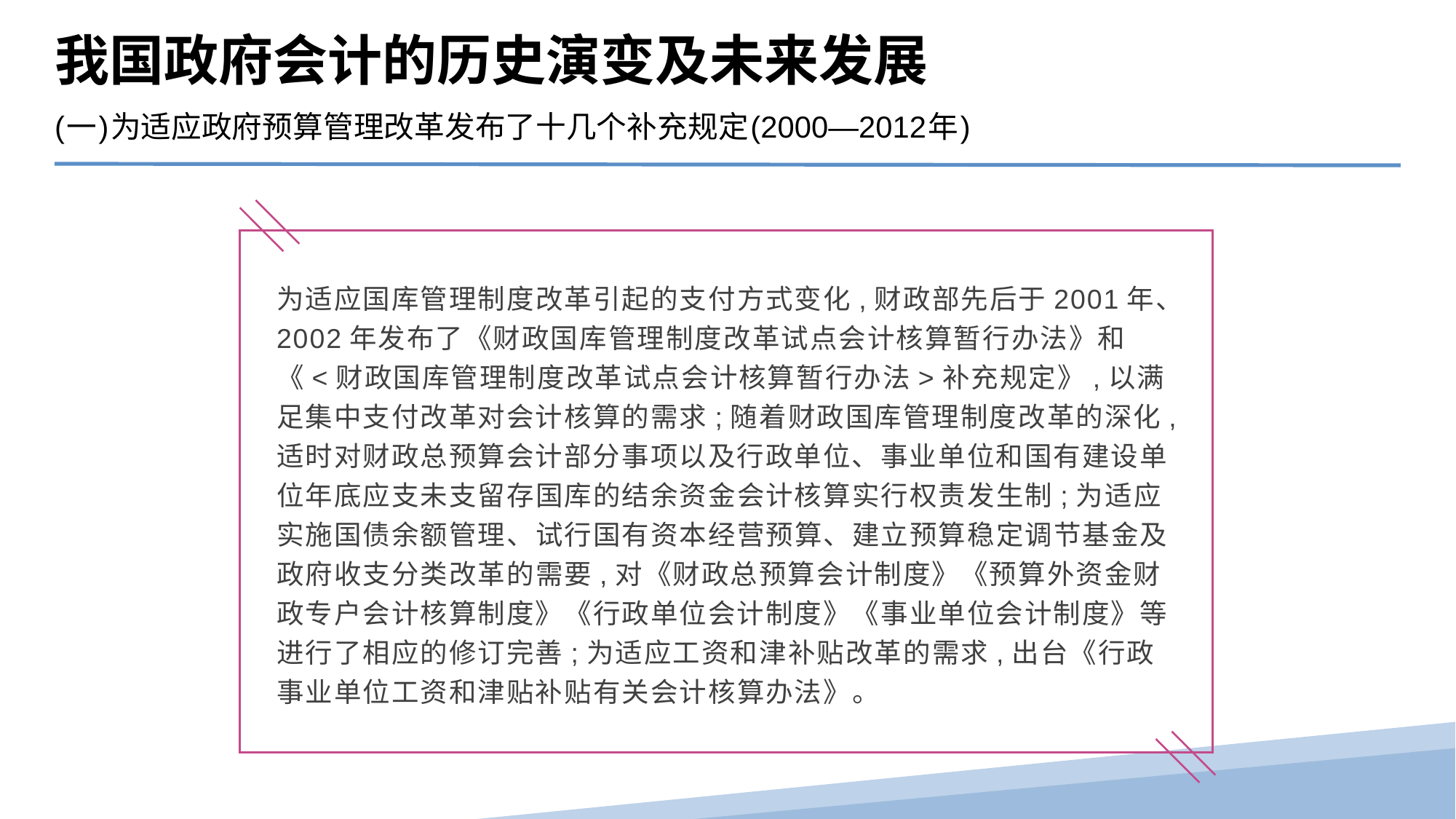

我国政府会计的历史演变及未来发展

(一)为适应政府预算管理改革发布了十几个补充规定(2000—2012年)

为适应国库管理制度改革引起的支付方式变化,财政部先后于2001年、2002年发布了《财政国库管理制度改革试点会计核算暂行办法》和《<财政国库管理制度改革试点会计核算暂行办法>补充规定》,以满足集中支付改革对会计核算的需求;随着财政国库管理制度改革的深化,适时对财政总预算会计部分事项以及行政单位、事业单位和国有建设单位年底应支未支留存国库的结余资金会计核算实行权责发生制;为适应实施国债余额管理、试行国有资本经营预算、建立预算稳定调节基金及政府收支分类改革的需要,对《财政总预算会计制度》《预算外资金财政专户会计核算制度》《行政单位会计制度》《事业单位会计制度》等进行了相应的修订完善;为适应工资和津补贴改革的需求,出台《行政事业单位工资和津贴补贴有关会计核算办法》。